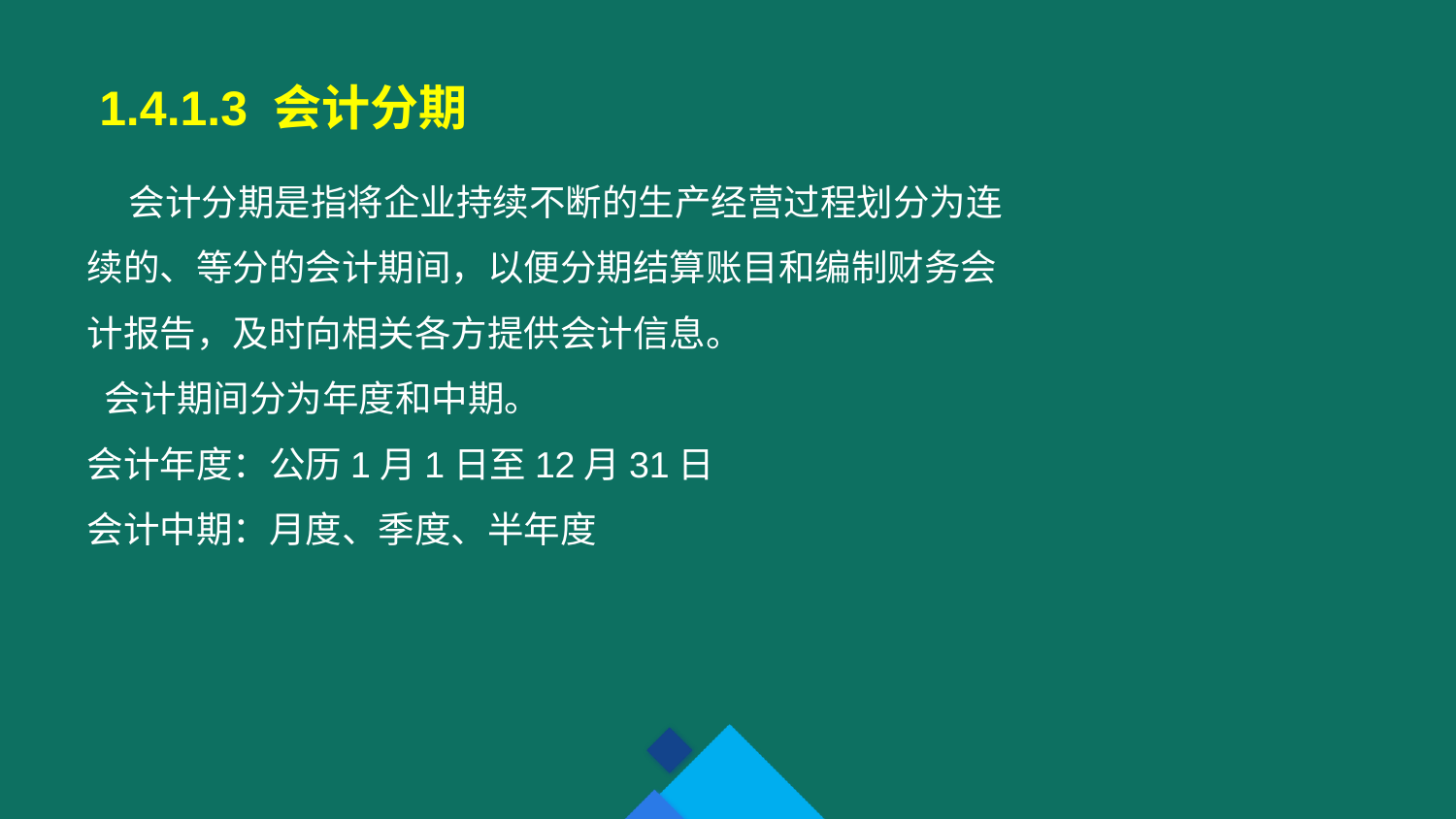

1.4.1.3 会计分期
    会计分期是指将企业持续不断的生产经营过程划分为连续的、等分的会计期间，以便分期结算账目和编制财务会计报告，及时向相关各方提供会计信息。
 会计期间分为年度和中期。
会计年度：公历1月1日至12月31日
会计中期：月度、季度、半年度